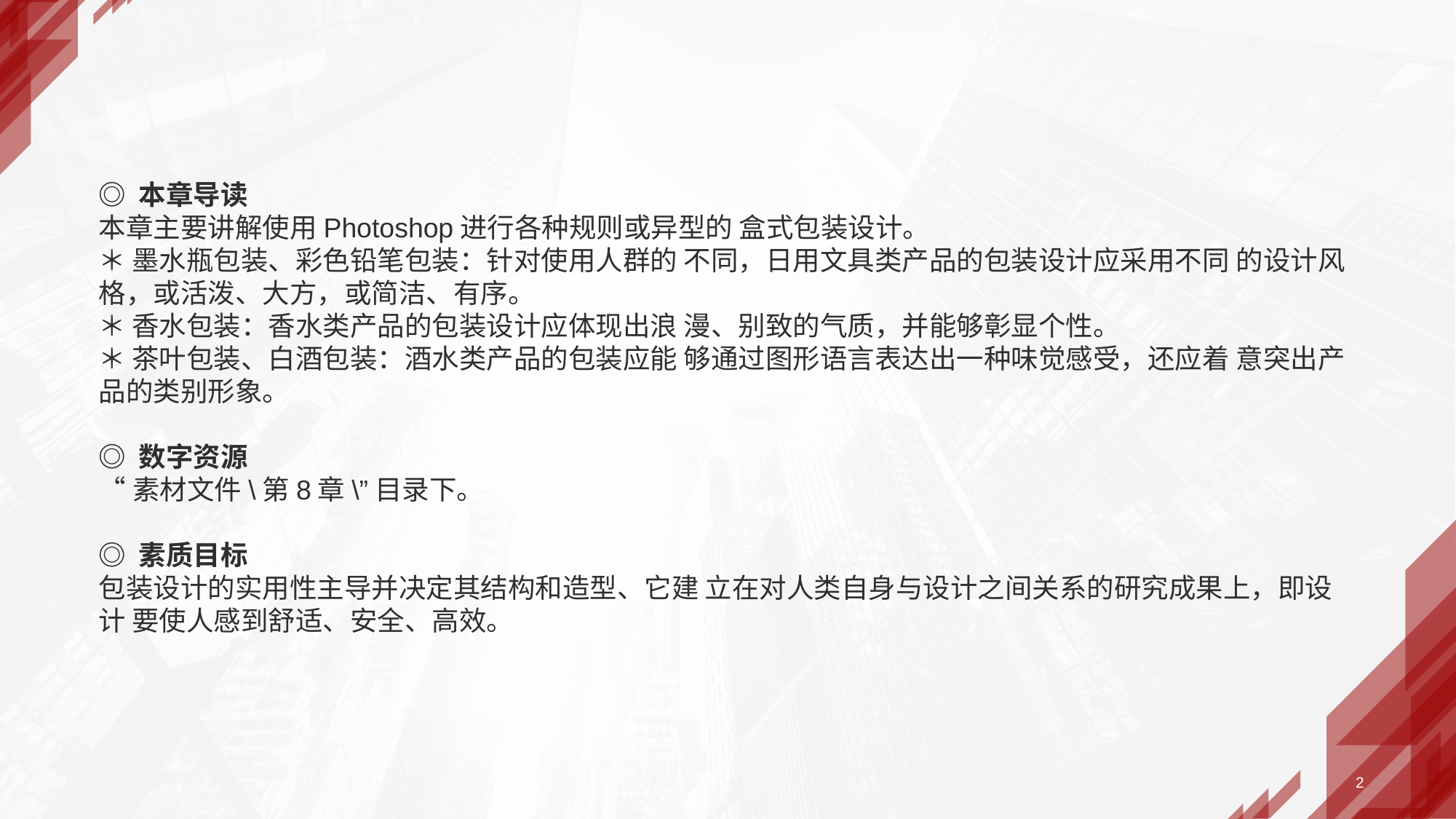

◎ 本章导读
本章主要讲解使用Photoshop进行各种规则或异型的 盒式包装设计。
＊ 墨水瓶包装、彩色铅笔包装：针对使用人群的 不同，日用文具类产品的包装设计应采用不同 的设计风格，或活泼、大方，或简洁、有序。
＊ 香水包装：香水类产品的包装设计应体现出浪 漫、别致的气质，并能够彰显个性。
＊ 茶叶包装、白酒包装：酒水类产品的包装应能 够通过图形语言表达出一种味觉感受，还应着 意突出产品的类别形象。

◎ 数字资源
“素材文件\第8章\”目录下。

◎ 素质目标
包装设计的实用性主导并决定其结构和造型、它建 立在对人类自身与设计之间关系的研究成果上，即设计 要使人感到舒适、安全、高效。
2